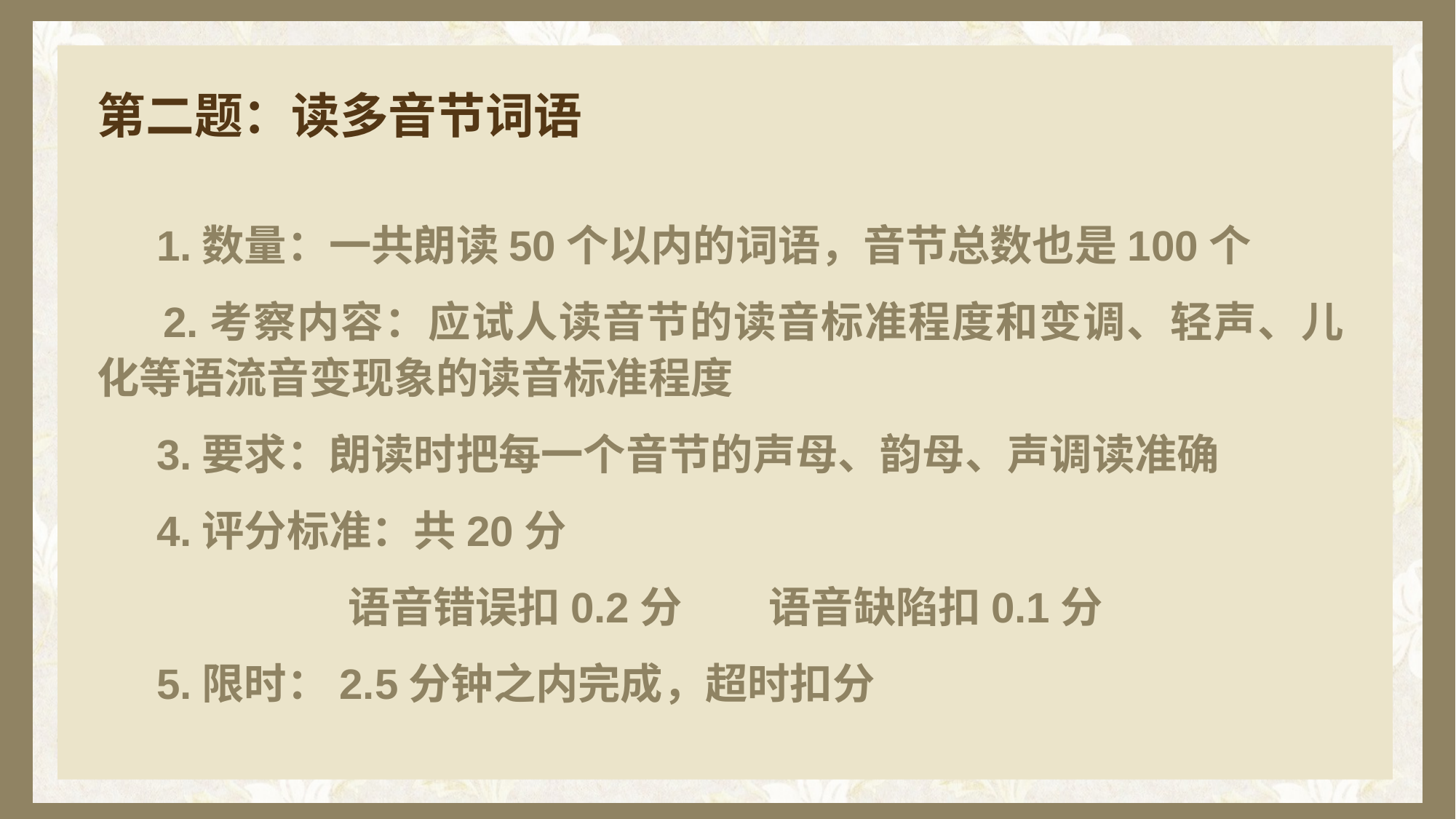

# 第二题：读多音节词语
     1.数量：一共朗读50个以内的词语，音节总数也是100个
     2.考察内容：应试人读音节的读音标准程度和变调、轻声、儿化等语流音变现象的读音标准程度
     3.要求：朗读时把每一个音节的声母、韵母、声调读准确
     4.评分标准：共20分
                         语音错误扣0.2分         语音缺陷扣0.1分
     5.限时：2.5分钟之内完成，超时扣分